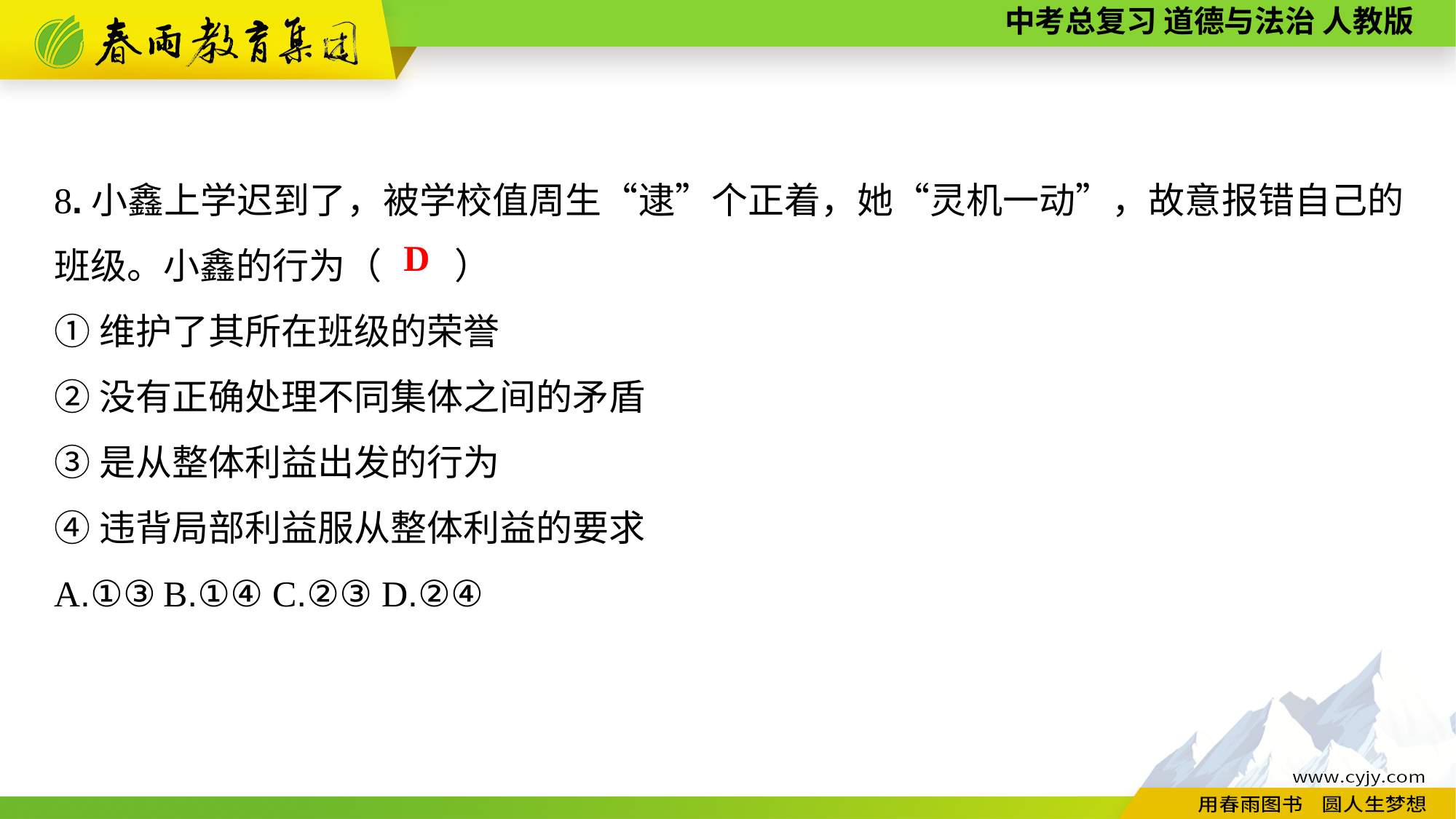

8.小鑫上学迟到了，被学校值周生“逮”个正着，她“灵机一动”，故意报错自己的班级。小鑫的行为（　　）
①维护了其所在班级的荣誉
②没有正确处理不同集体之间的矛盾
③是从整体利益出发的行为
④违背局部利益服从整体利益的要求
A.①③	B.①④	C.②③	D.②④
D